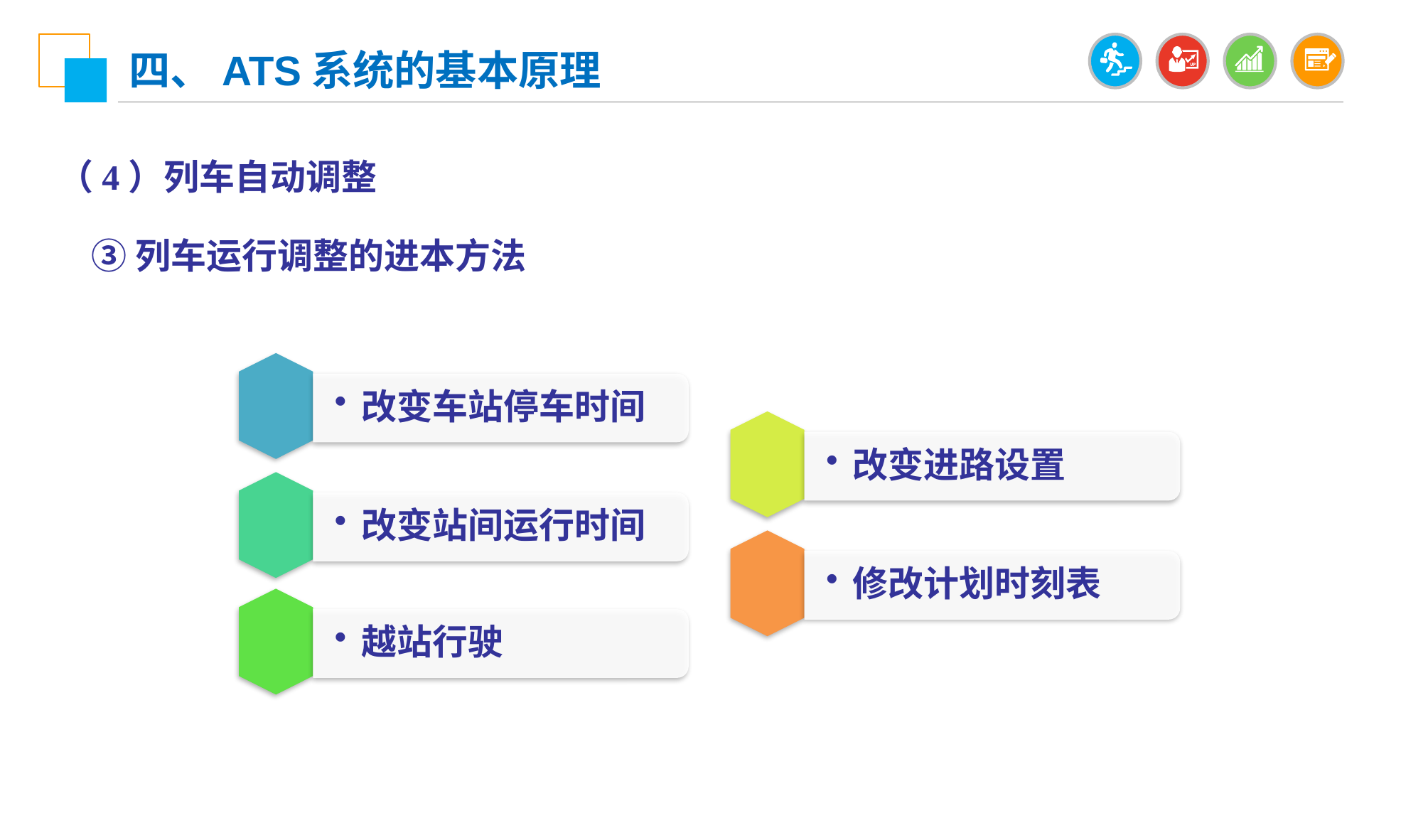

四、ATS系统的基本原理
（4）列车自动调整
③列车运行调整的进本方法

改变车站停车时间

改变进路设置

改变站间运行时间

修改计划时刻表

越站行驶